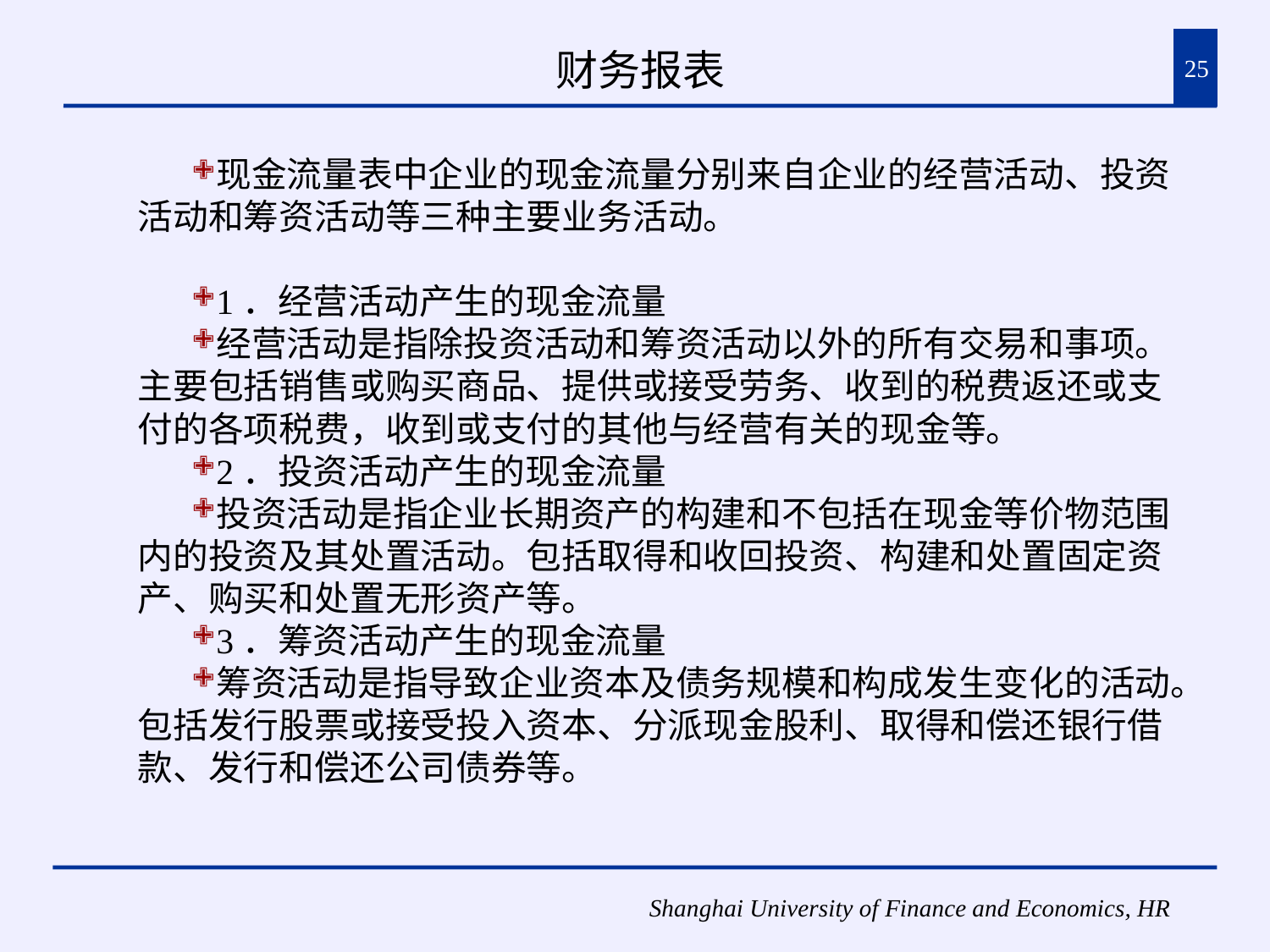

# 财务报表
25
现金流量表中企业的现金流量分别来自企业的经营活动、投资活动和筹资活动等三种主要业务活动。

1．经营活动产生的现金流量
经营活动是指除投资活动和筹资活动以外的所有交易和事项。主要包括销售或购买商品、提供或接受劳务、收到的税费返还或支付的各项税费，收到或支付的其他与经营有关的现金等。
2．投资活动产生的现金流量
投资活动是指企业长期资产的构建和不包括在现金等价物范围内的投资及其处置活动。包括取得和收回投资、构建和处置固定资产、购买和处置无形资产等。
3．筹资活动产生的现金流量
筹资活动是指导致企业资本及债务规模和构成发生变化的活动。包括发行股票或接受投入资本、分派现金股利、取得和偿还银行借款、发行和偿还公司债券等。